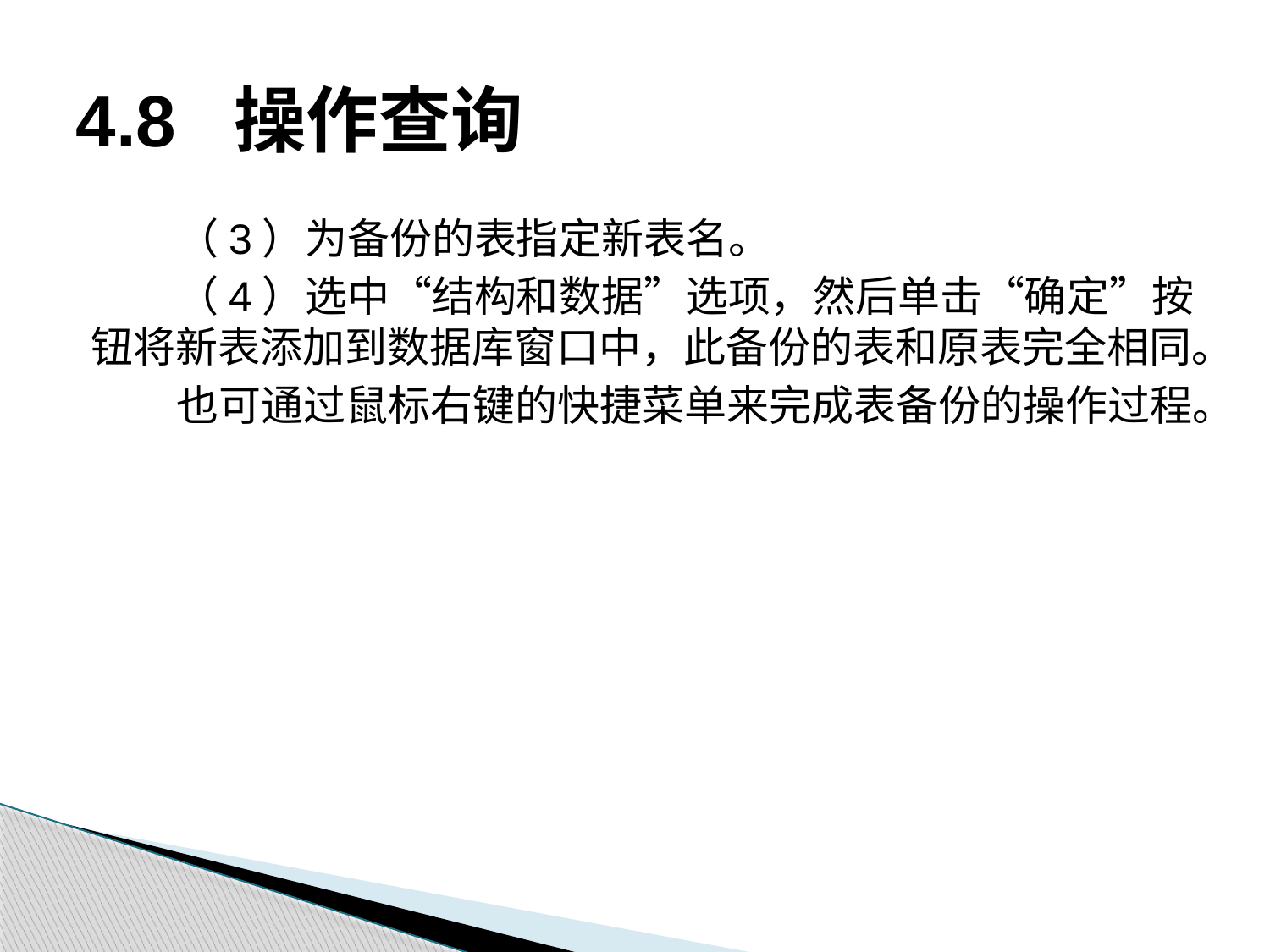

# 4.8  操作查询
（3）为备份的表指定新表名。
（4）选中“结构和数据”选项，然后单击“确定”按钮将新表添加到数据库窗口中，此备份的表和原表完全相同。
也可通过鼠标右键的快捷菜单来完成表备份的操作过程。